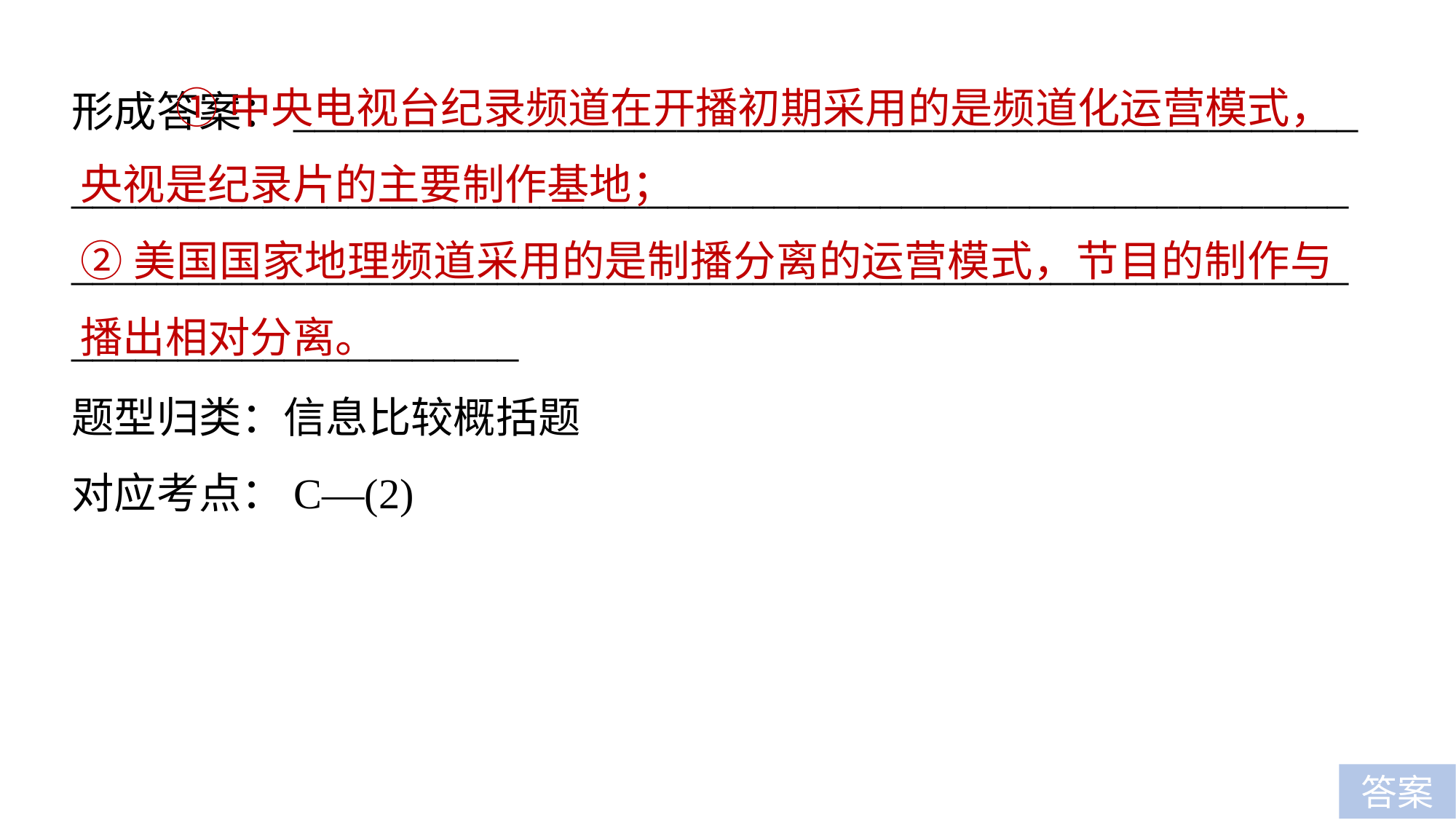

①中央电视台纪录频道在开播初期采用的是频道化运营模式，央视是纪录片的主要制作基地；
②美国国家地理频道采用的是制播分离的运营模式，节目的制作与播出相对分离。
形成答案：__________________________________________________
_____________________________________________________________________________________________________________________________________________
题型归类：信息比较概括题
对应考点：C—(2)
答案